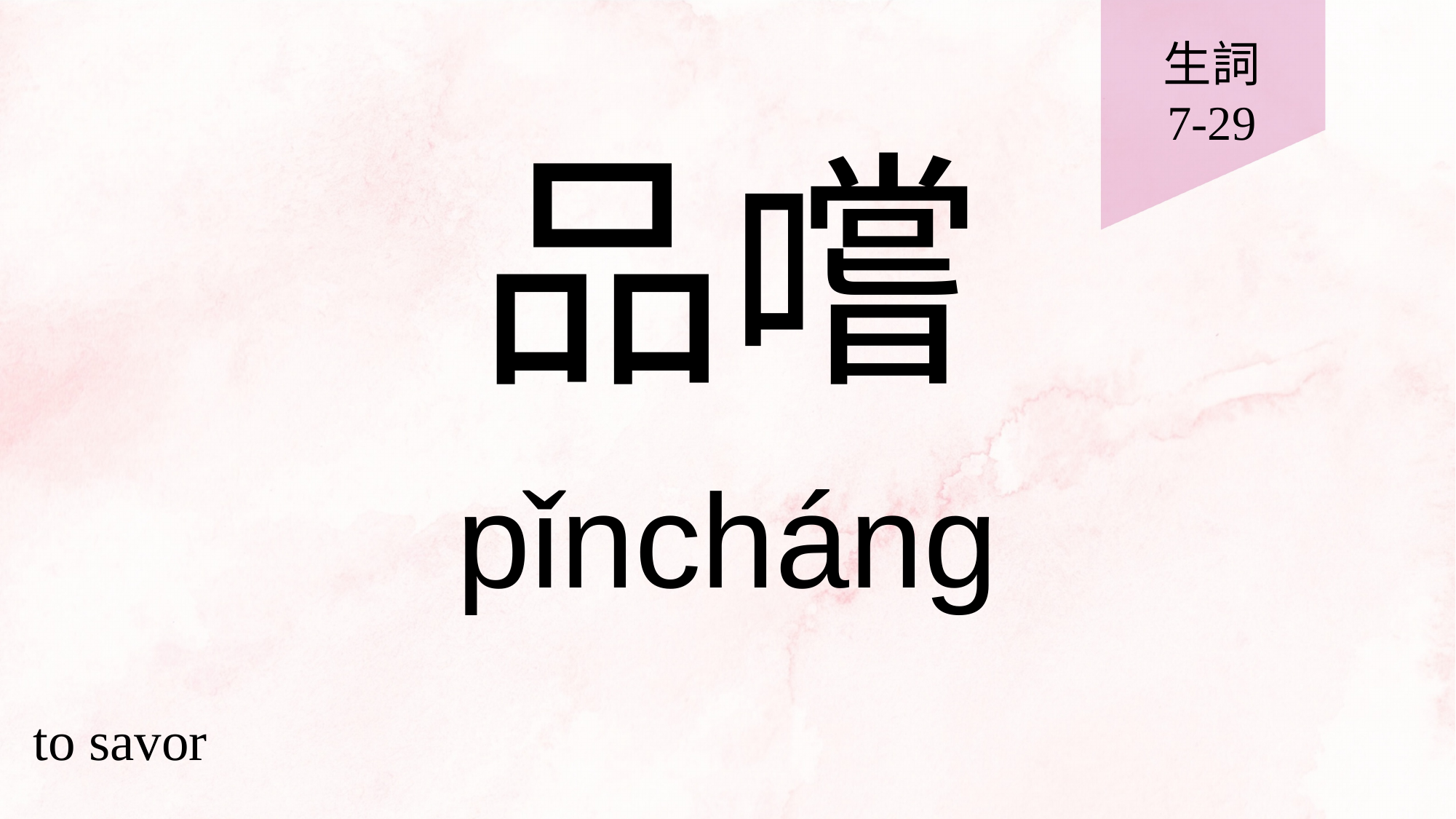

生詞
7-29
# 品嚐
pǐncháng
to savor